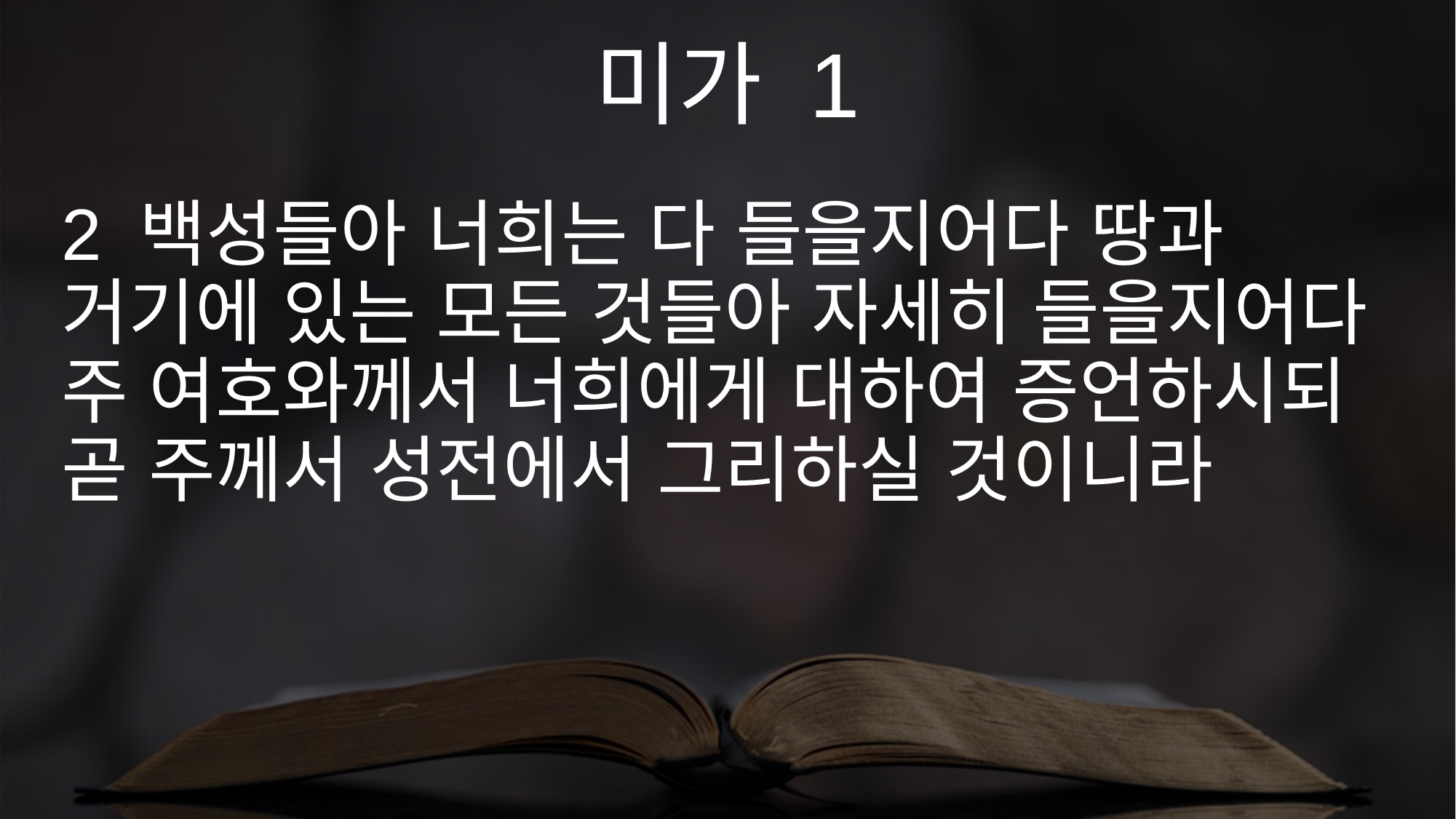

미가 1
2 백성들아 너희는 다 들을지어다 땅과 거기에 있는 모든 것들아 자세히 들을지어다 주 여호와께서 너희에게 대하여 증언하시되 곧 주께서 성전에서 그리하실 것이니라